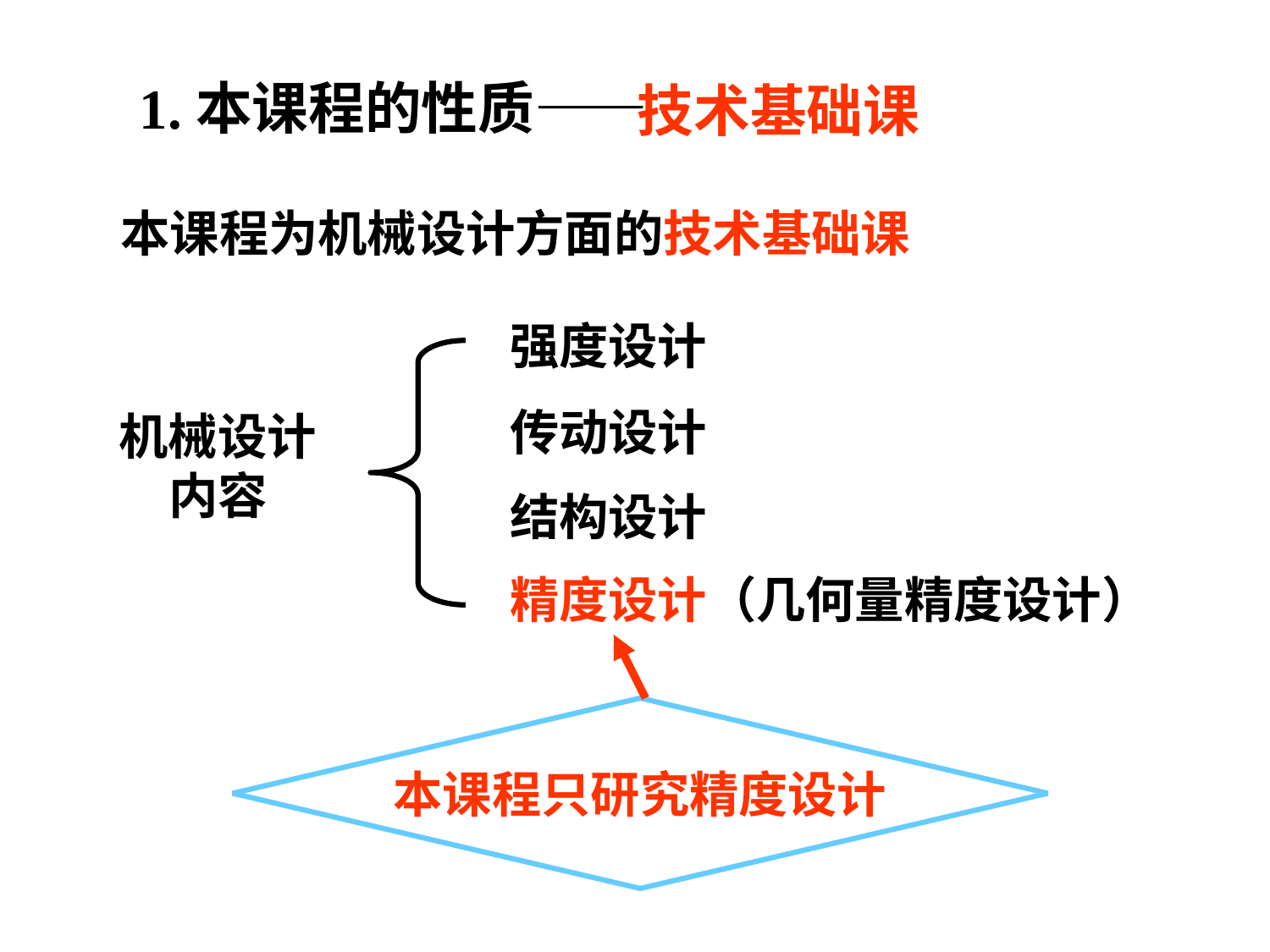

4
  1.本课程的性质——
技术基础课
  本课程为机械设计方面的技术基础课
强度设计

机械设计
内容
传动设计
结构设计
精度设计（几何量精度设计）

本课程只研究精度设计